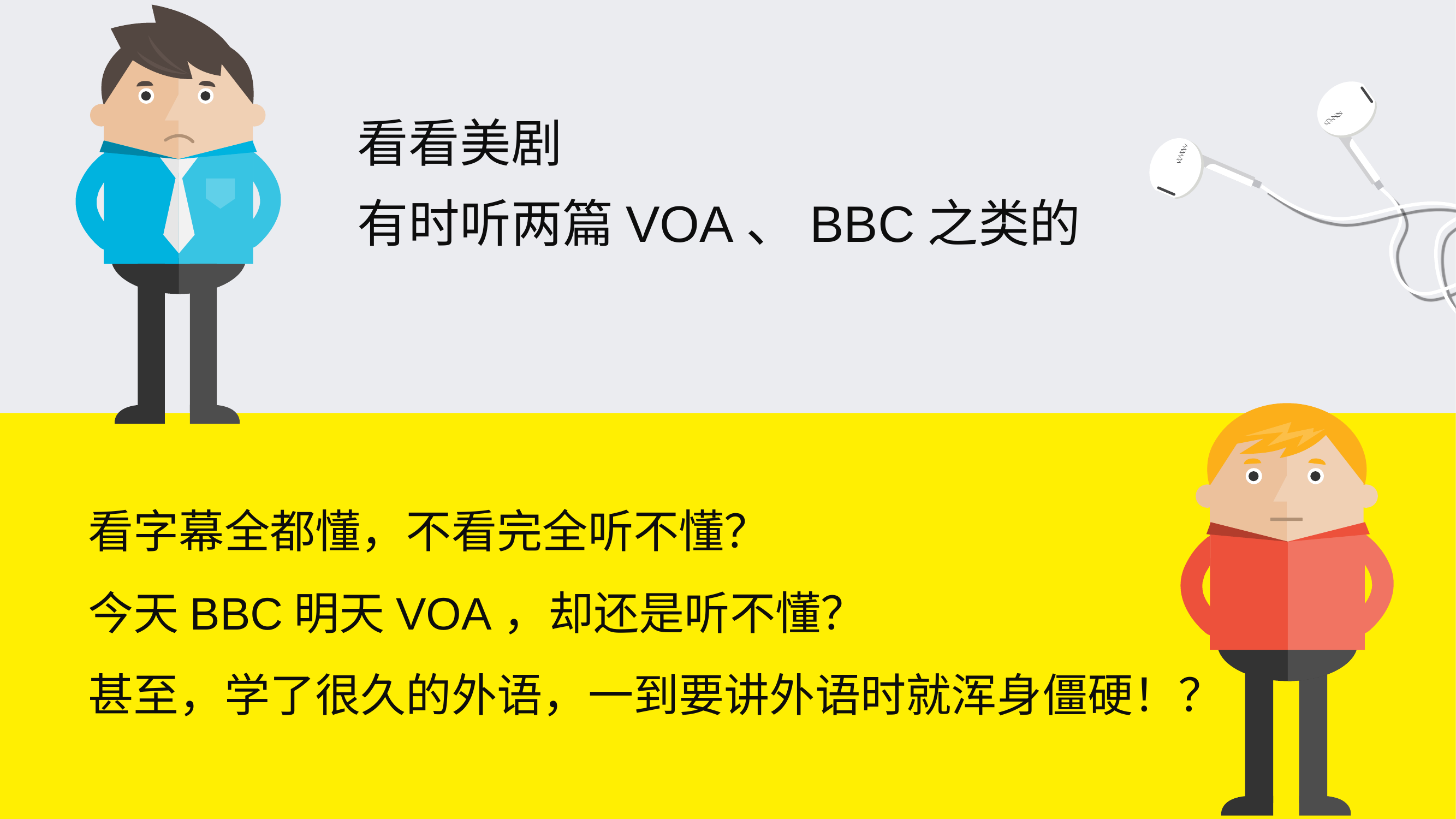

看看美剧
有时听两篇VOA、BBC之类的

看字幕全都懂，不看完全听不懂？
今天BBC明天VOA，却还是听不懂？
甚至，学了很久的外语，一到要讲外语时就浑身僵硬！？